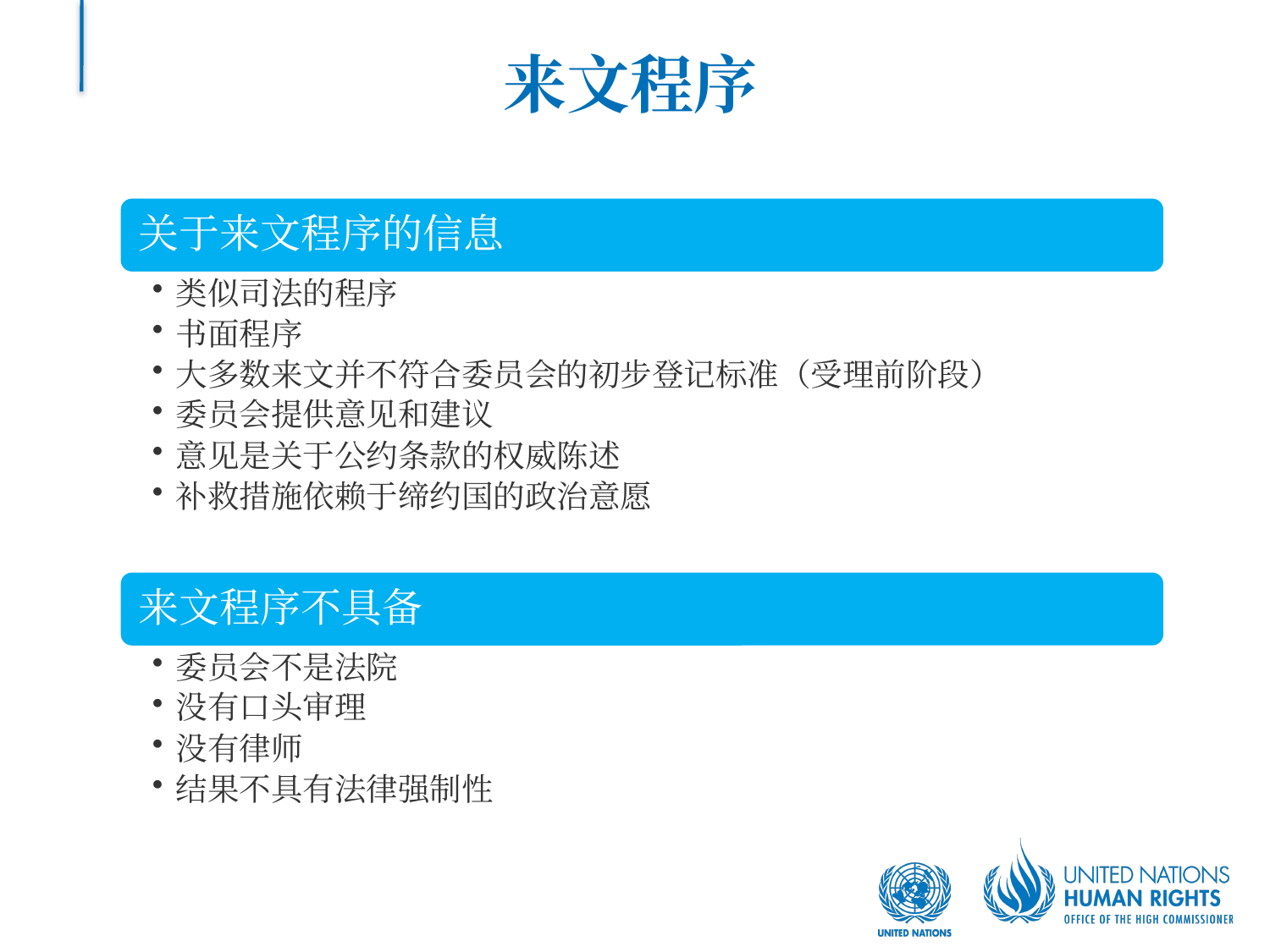

# 来文程序

关于来文程序的信息
类似司法的程序
书面程序
大多数来文并不符合委员会的初步登记标准（受理前阶段）
委员会提供意见和建议
意见是关于公约条款的权威陈述
补救措施依赖于缔约国的政治意愿

来文程序不具备
委员会不是法院
没有口头审理
没有律师
结果不具有法律强制性